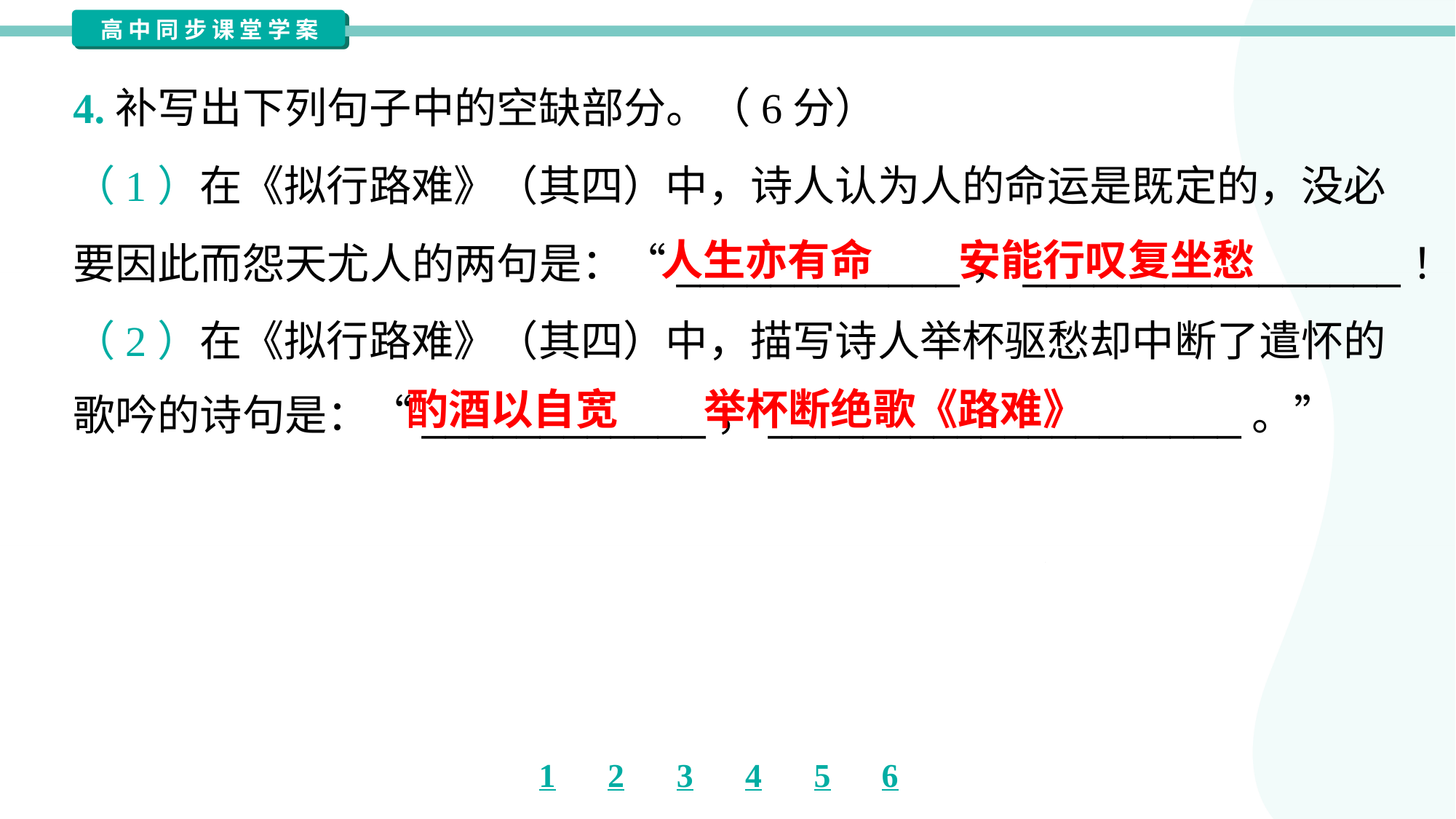

4.补写出下列句子中的空缺部分。（6分）
（1）在《拟行路难》（其四）中，诗人认为人的命运是既定的，没必
要因此而怨天尤人的两句是：“____________，________________！”
（2）在《拟行路难》（其四）中，描写诗人举杯驱愁却中断了遣怀的
歌吟的诗句是：“____________，____________________。”
人生亦有命
安能行叹复坐愁
酌酒以自宽
举杯断绝歌《路难》